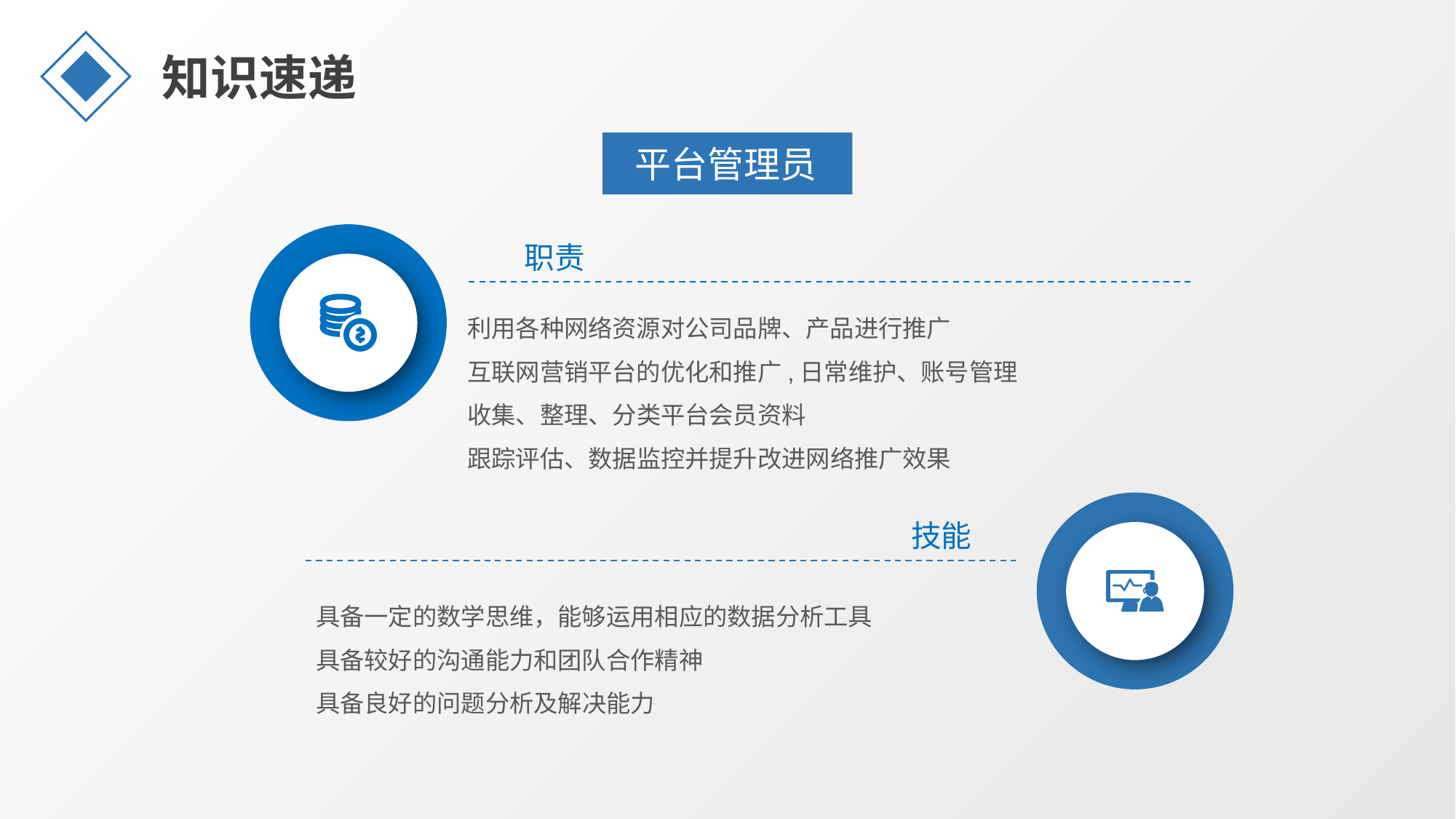

知识速递

平台管理员

职责

利用各种网络资源对公司品牌、产品进行推广
互联网营销平台的优化和推广,日常维护、账号管理
收集、整理、分类平台会员资料
跟踪评估、数据监控并提升改进网络推广效果

技能

具备一定的数学思维，能够运用相应的数据分析工具
具备较好的沟通能力和团队合作精神
具备良好的问题分析及解决能力